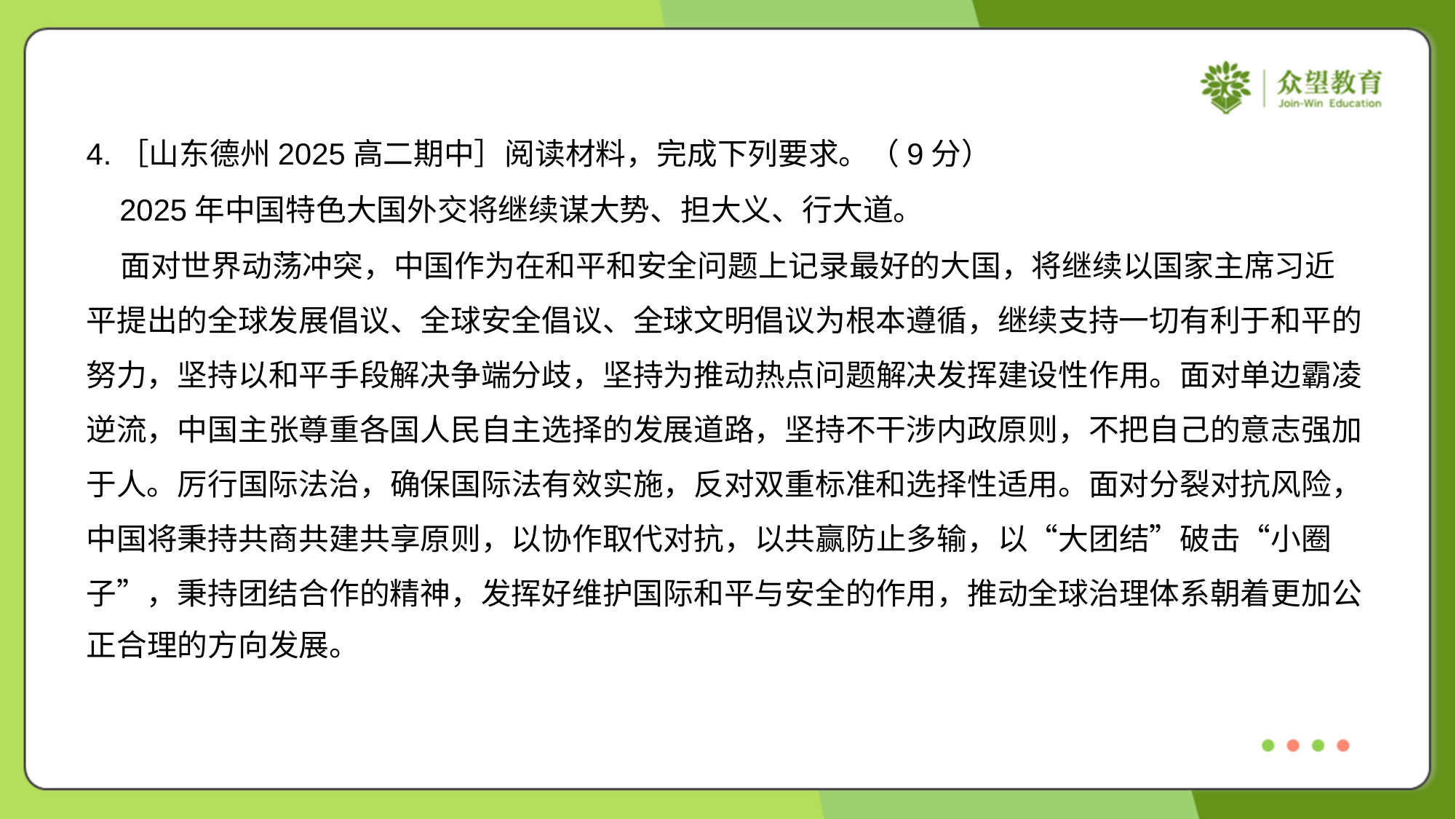

4.［山东德州2025高二期中］阅读材料，完成下列要求。（9分）
    2025年中国特色大国外交将继续谋大势、担大义、行大道。
    面对世界动荡冲突，中国作为在和平和安全问题上记录最好的大国，将继续以国家主席习近
平提出的全球发展倡议、全球安全倡议、全球文明倡议为根本遵循，继续支持一切有利于和平的
努力，坚持以和平手段解决争端分歧，坚持为推动热点问题解决发挥建设性作用。面对单边霸凌
逆流，中国主张尊重各国人民自主选择的发展道路，坚持不干涉内政原则，不把自己的意志强加
于人。厉行国际法治，确保国际法有效实施，反对双重标准和选择性适用。面对分裂对抗风险，
中国将秉持共商共建共享原则，以协作取代对抗，以共赢防止多输，以“大团结”破击“小圈
子”，秉持团结合作的精神，发挥好维护国际和平与安全的作用，推动全球治理体系朝着更加公
正合理的方向发展。